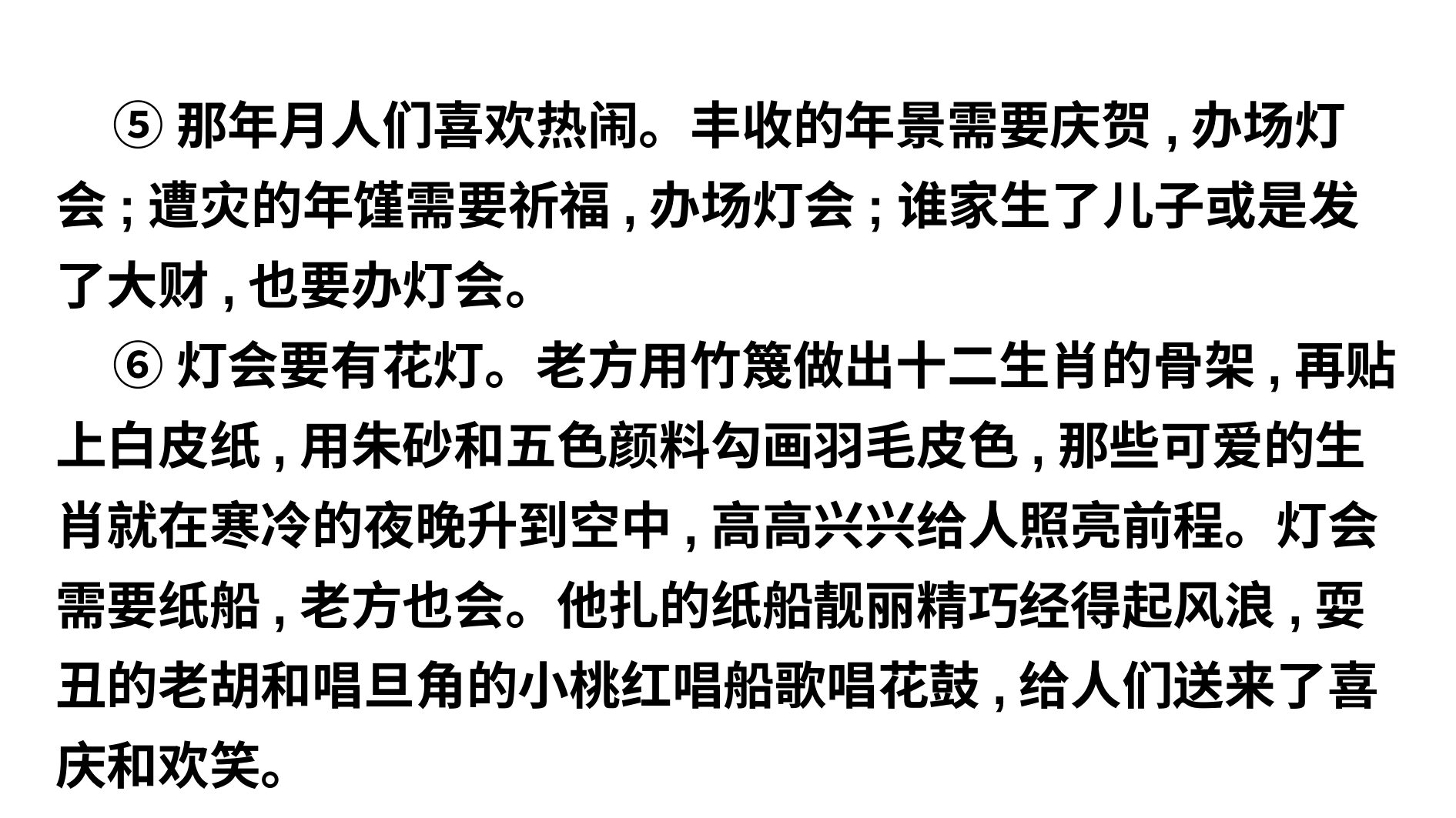

⑤那年月人们喜欢热闹。丰收的年景需要庆贺,办场灯会;遭灾的年馑需要祈福,办场灯会;谁家生了儿子或是发了大财,也要办灯会。
  ⑥灯会要有花灯。老方用竹篾做出十二生肖的骨架,再贴上白皮纸,用朱砂和五色颜料勾画羽毛皮色,那些可爱的生肖就在寒冷的夜晚升到空中,高高兴兴给人照亮前程。灯会需要纸船,老方也会。他扎的纸船靓丽精巧经得起风浪,耍丑的老胡和唱旦角的小桃红唱船歌唱花鼓,给人们送来了喜庆和欢笑。